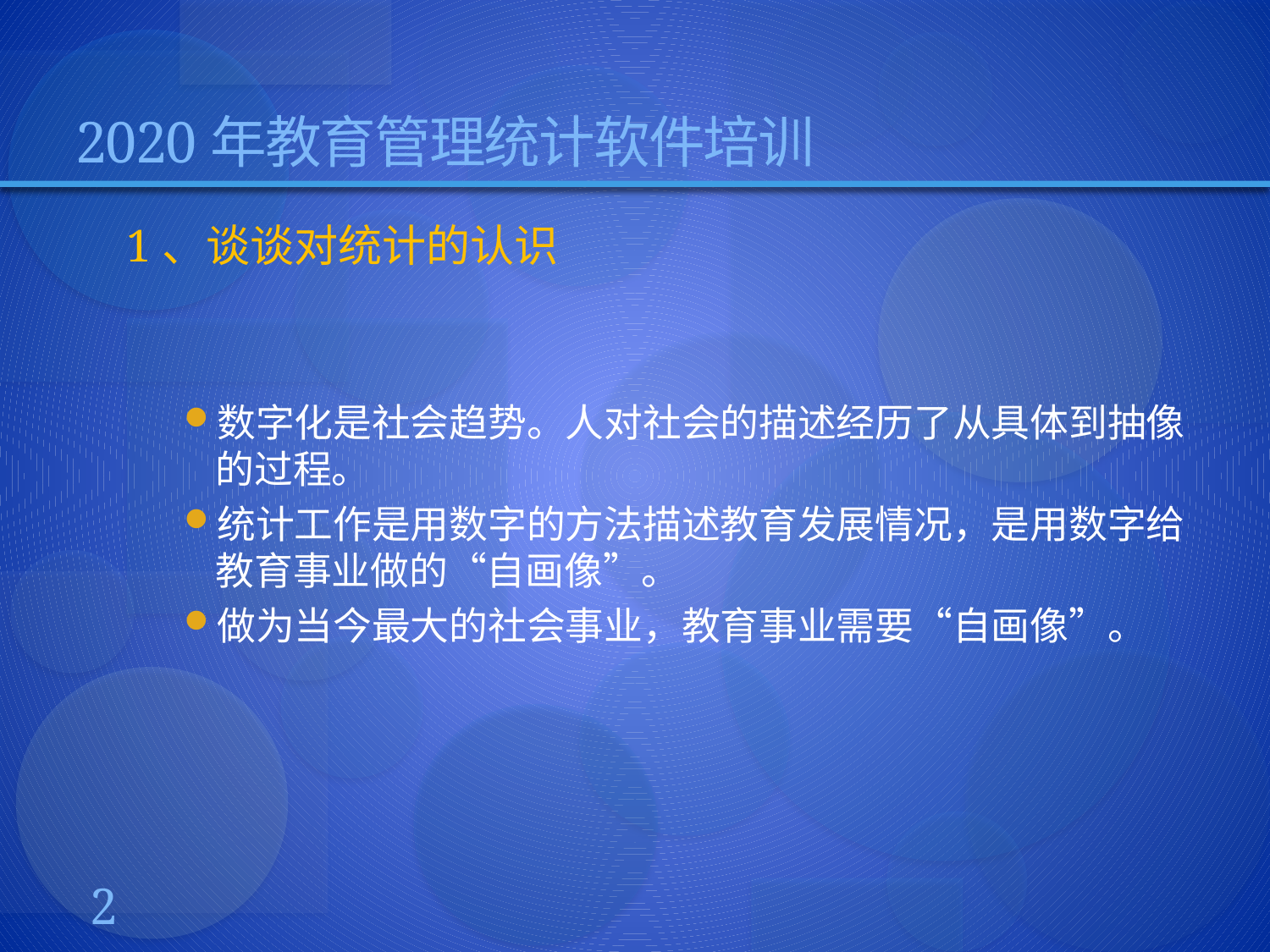

# 2020年教育管理统计软件培训
1、谈谈对统计的认识

数字化是社会趋势。人对社会的描述经历了从具体到抽像的过程。
统计工作是用数字的方法描述教育发展情况，是用数字给教育事业做的“自画像”。
做为当今最大的社会事业，教育事业需要“自画像”。

2